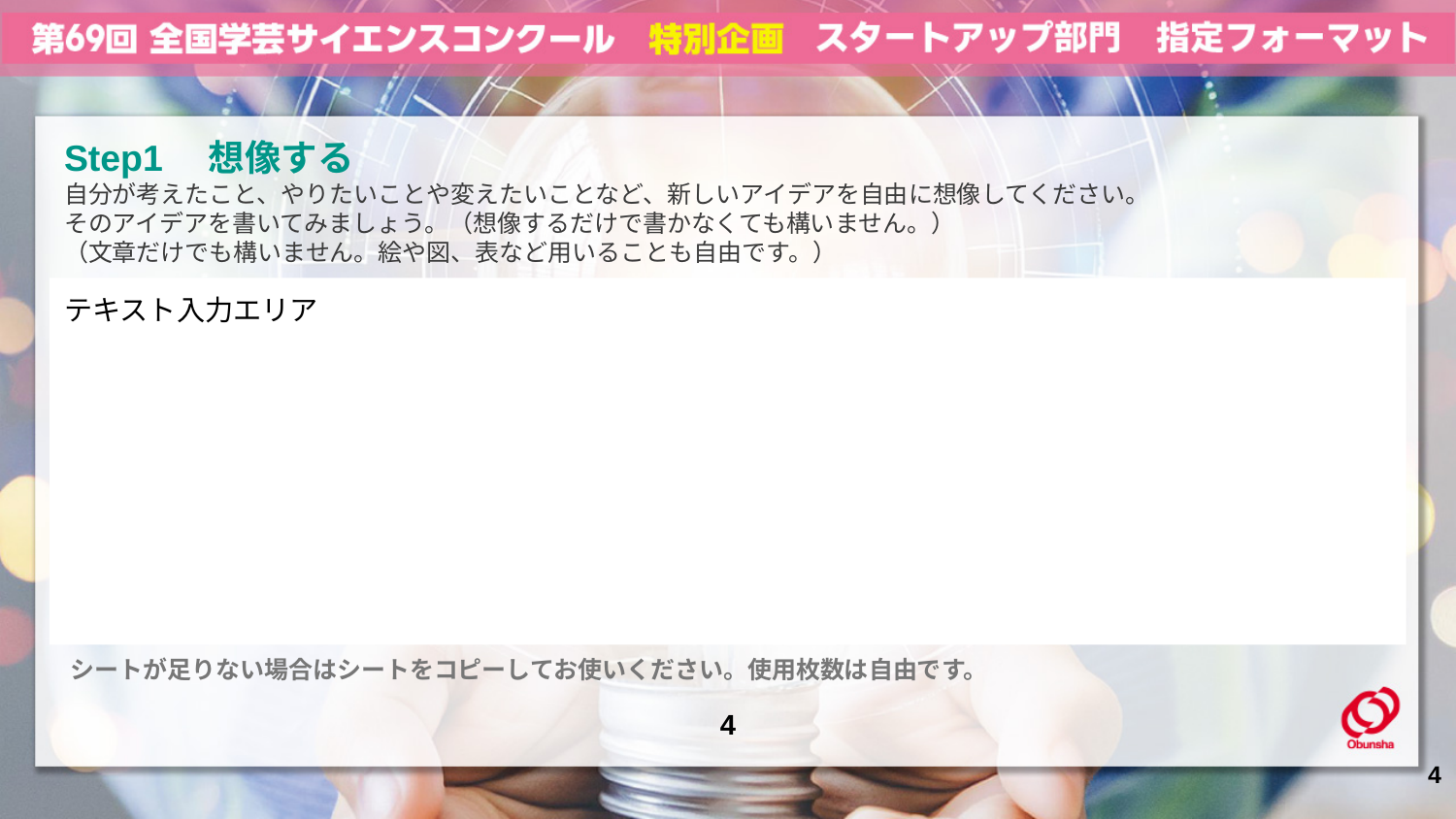

Step1　想像する
自分が考えたこと、やりたいことや変えたいことなど、新しいアイデアを自由に想像してください。
そのアイデアを書いてみましょう。（想像するだけで書かなくても構いません。）
（文章だけでも構いません。絵や図、表など用いることも自由です。）

テキスト入力エリア
シートが足りない場合はシートをコピーしてお使いください。使用枚数は自由です。
4